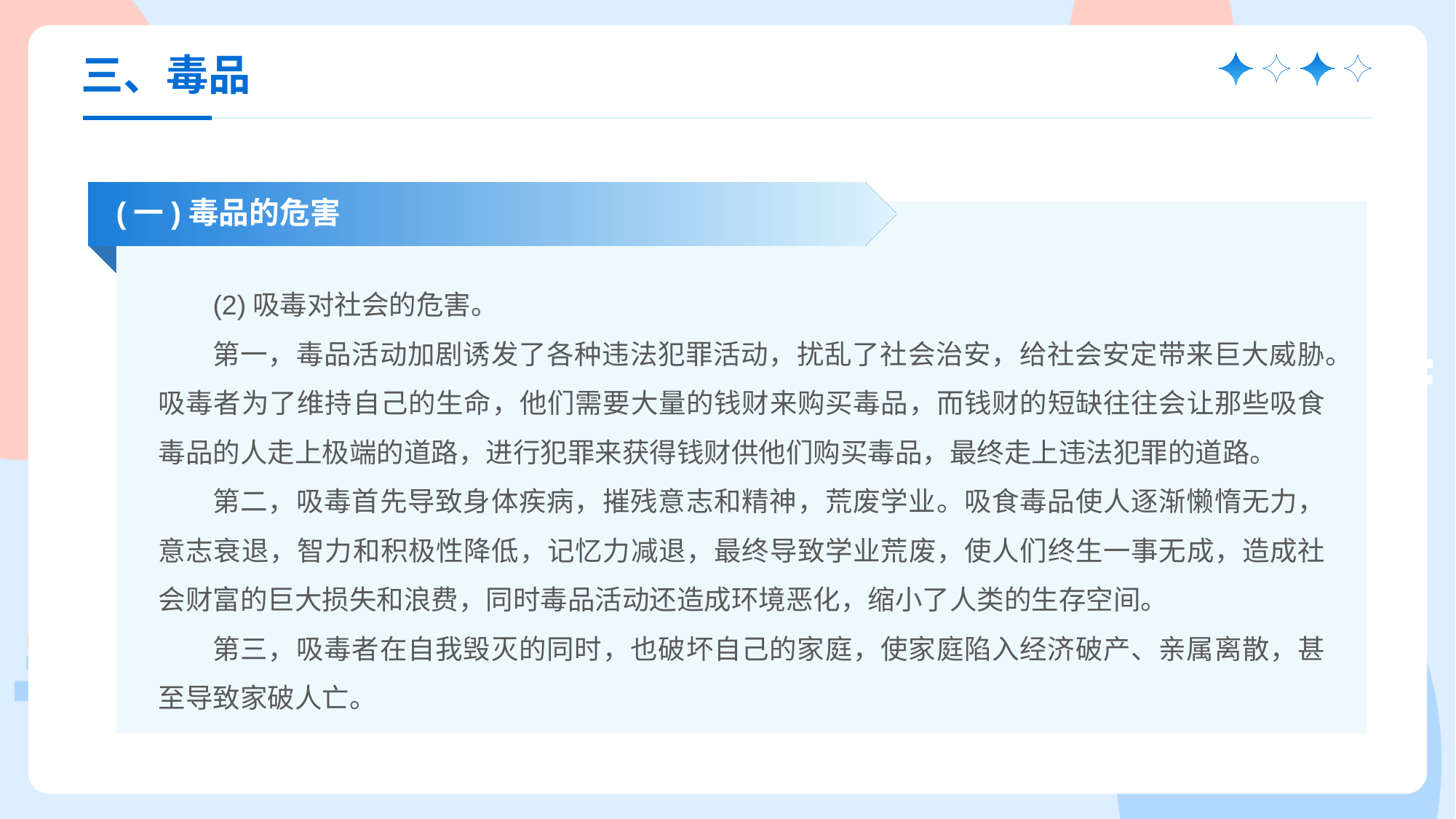

三、毒品
(一)毒品的危害

(2)吸毒对社会的危害。
第一，毒品活动加剧诱发了各种违法犯罪活动，扰乱了社会治安，给社会安定带来巨大威胁。吸毒者为了维持自己的生命，他们需要大量的钱财来购买毒品，而钱财的短缺往往会让那些吸食毒品的人走上极端的道路，进行犯罪来获得钱财供他们购买毒品，最终走上违法犯罪的道路。
第二，吸毒首先导致身体疾病，摧残意志和精神，荒废学业。吸食毒品使人逐渐懒惰无力，意志衰退，智力和积极性降低，记忆力减退，最终导致学业荒废，使人们终生一事无成，造成社会财富的巨大损失和浪费，同时毒品活动还造成环境恶化，缩小了人类的生存空间。
第三，吸毒者在自我毁灭的同时，也破坏自己的家庭，使家庭陷入经济破产、亲属离散，甚至导致家破人亡。